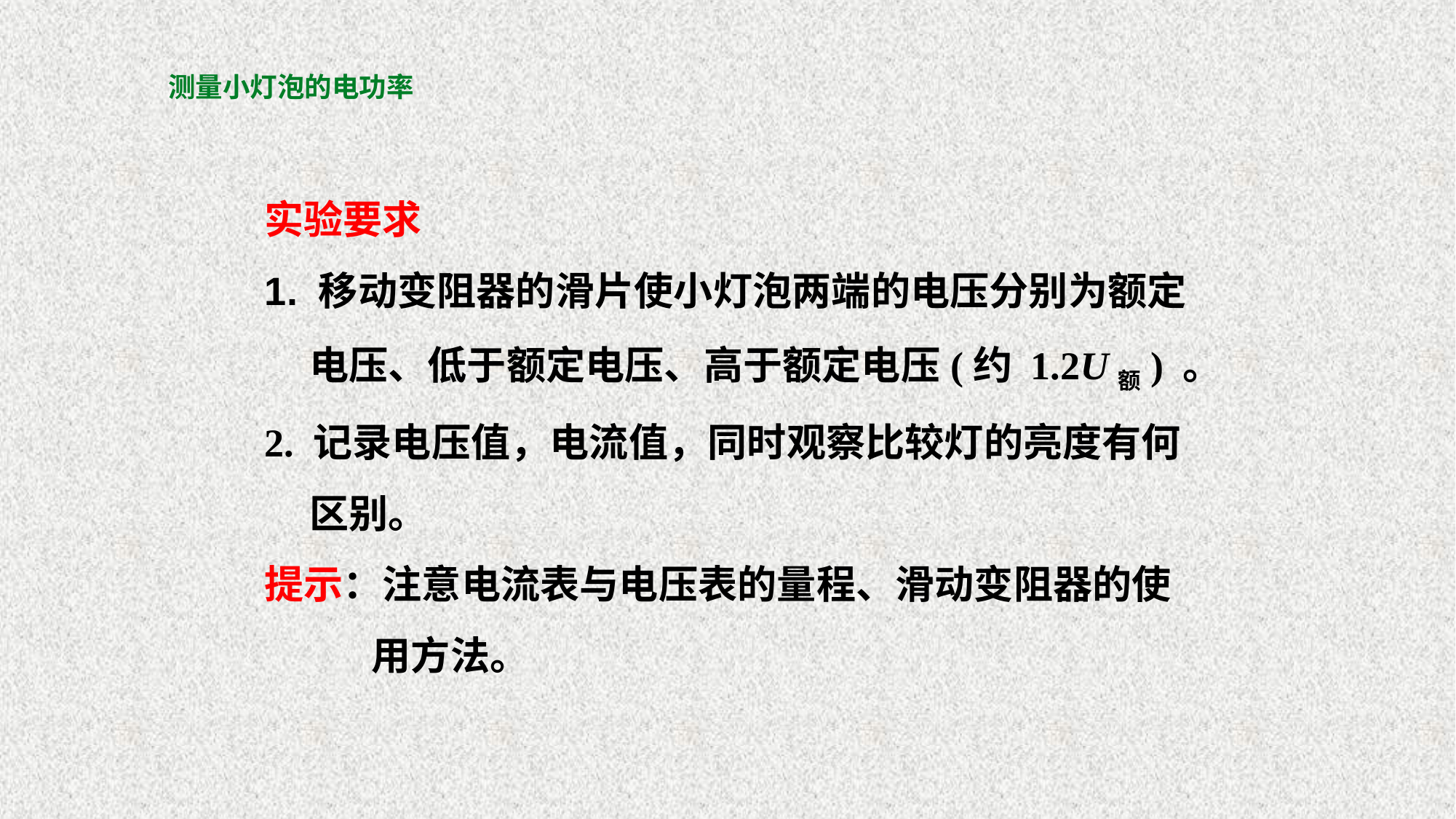

# 测量小灯泡的电功率
实验要求
 移动变阻器的滑片使小灯泡两端的电压分别为额定
    电压、低于额定电压、高于额定电压(约 1.2U额) 。
2. 记录电压值，电流值，同时观察比较灯的亮度有何
    区别。
提示：注意电流表与电压表的量程、滑动变阻器的使
           用方法。